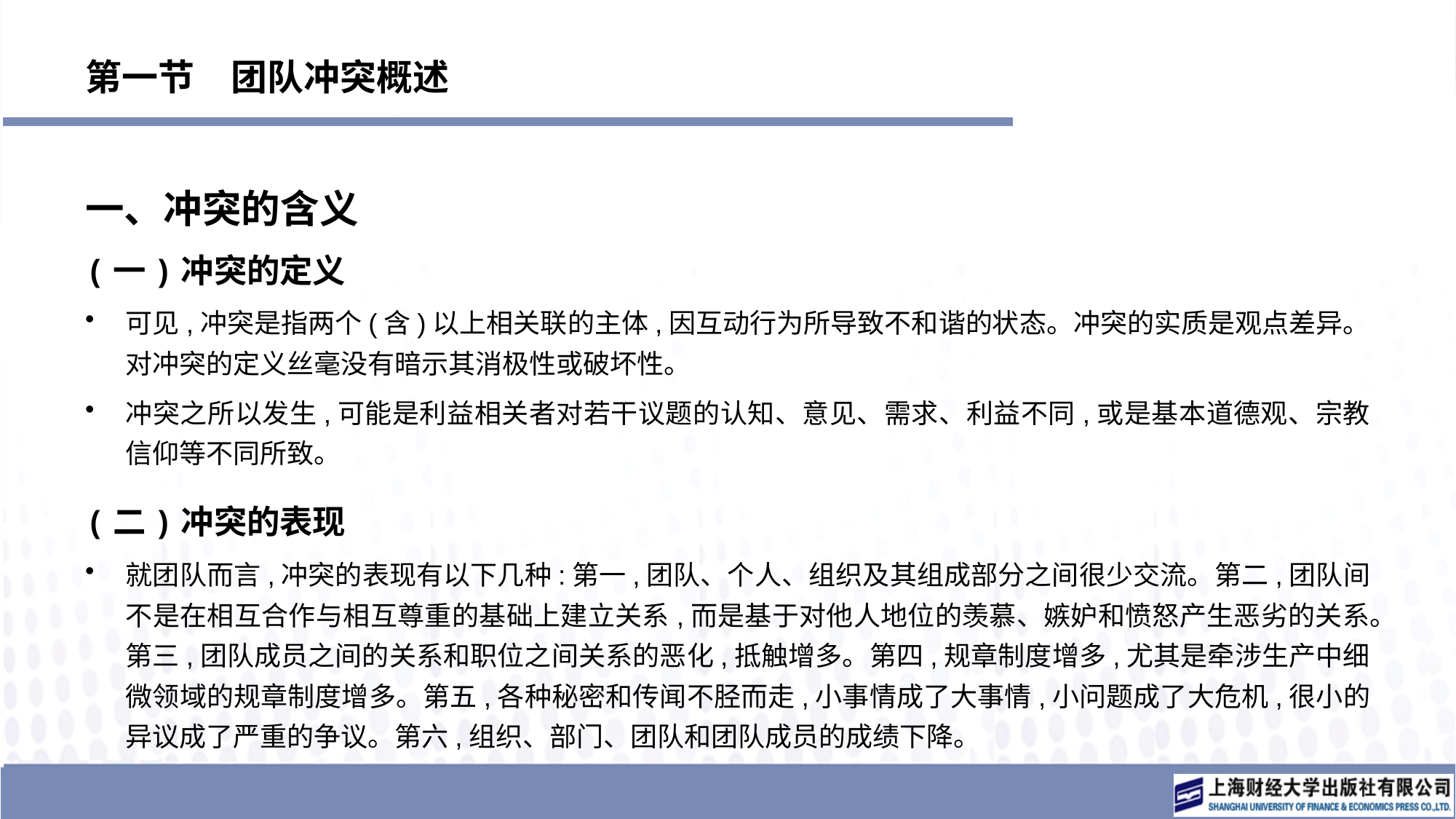

# 第一节　团队冲突概述
一、冲突的含义
(一)冲突的定义
可见,冲突是指两个(含)以上相关联的主体,因互动行为所导致不和谐的状态。冲突的实质是观点差异。对冲突的定义丝毫没有暗示其消极性或破坏性。
冲突之所以发生,可能是利益相关者对若干议题的认知、意见、需求、利益不同,或是基本道德观、宗教信仰等不同所致。
(二)冲突的表现
就团队而言,冲突的表现有以下几种:第一,团队、个人、组织及其组成部分之间很少交流。第二,团队间不是在相互合作与相互尊重的基础上建立关系,而是基于对他人地位的羡慕、嫉妒和愤怒产生恶劣的关系。第三,团队成员之间的关系和职位之间关系的恶化,抵触增多。第四,规章制度增多,尤其是牵涉生产中细微领域的规章制度增多。第五,各种秘密和传闻不胫而走,小事情成了大事情,小问题成了大危机,很小的异议成了严重的争议。第六,组织、部门、团队和团队成员的成绩下降。